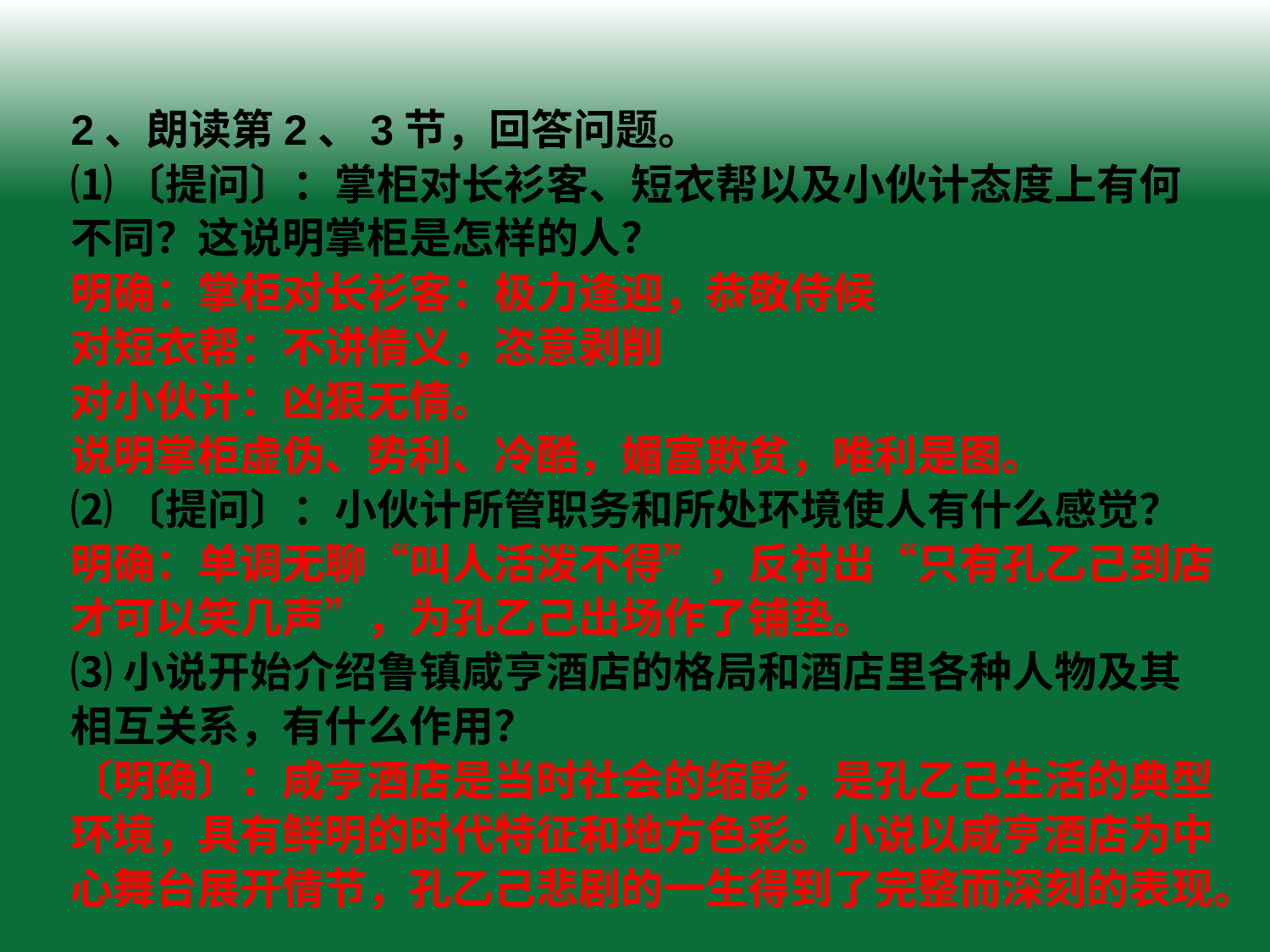

2、朗读第2、3节，回答问题。
⑴〔提问〕：掌柜对长衫客、短衣帮以及小伙计态度上有何不同？这说明掌柜是怎样的人？
明确：掌柜对长衫客：极力逢迎，恭敬侍候
对短衣帮：不讲情义，恣意剥削
对小伙计：凶狠无情。
说明掌柜虚伪、势利、冷酷，媚富欺贫，唯利是图。
⑵〔提问〕：小伙计所管职务和所处环境使人有什么感觉？
明确：单调无聊“叫人活泼不得”，反衬出“只有孔乙己到店才可以笑几声”，为孔乙己出场作了铺垫。
⑶小说开始介绍鲁镇咸亨酒店的格局和酒店里各种人物及其相互关系，有什么作用？
〔明确〕：咸亨酒店是当时社会的缩影，是孔乙己生活的典型环境，具有鲜明的时代特征和地方色彩。小说以咸亨酒店为中心舞台展开情节，孔乙己悲剧的一生得到了完整而深刻的表现。